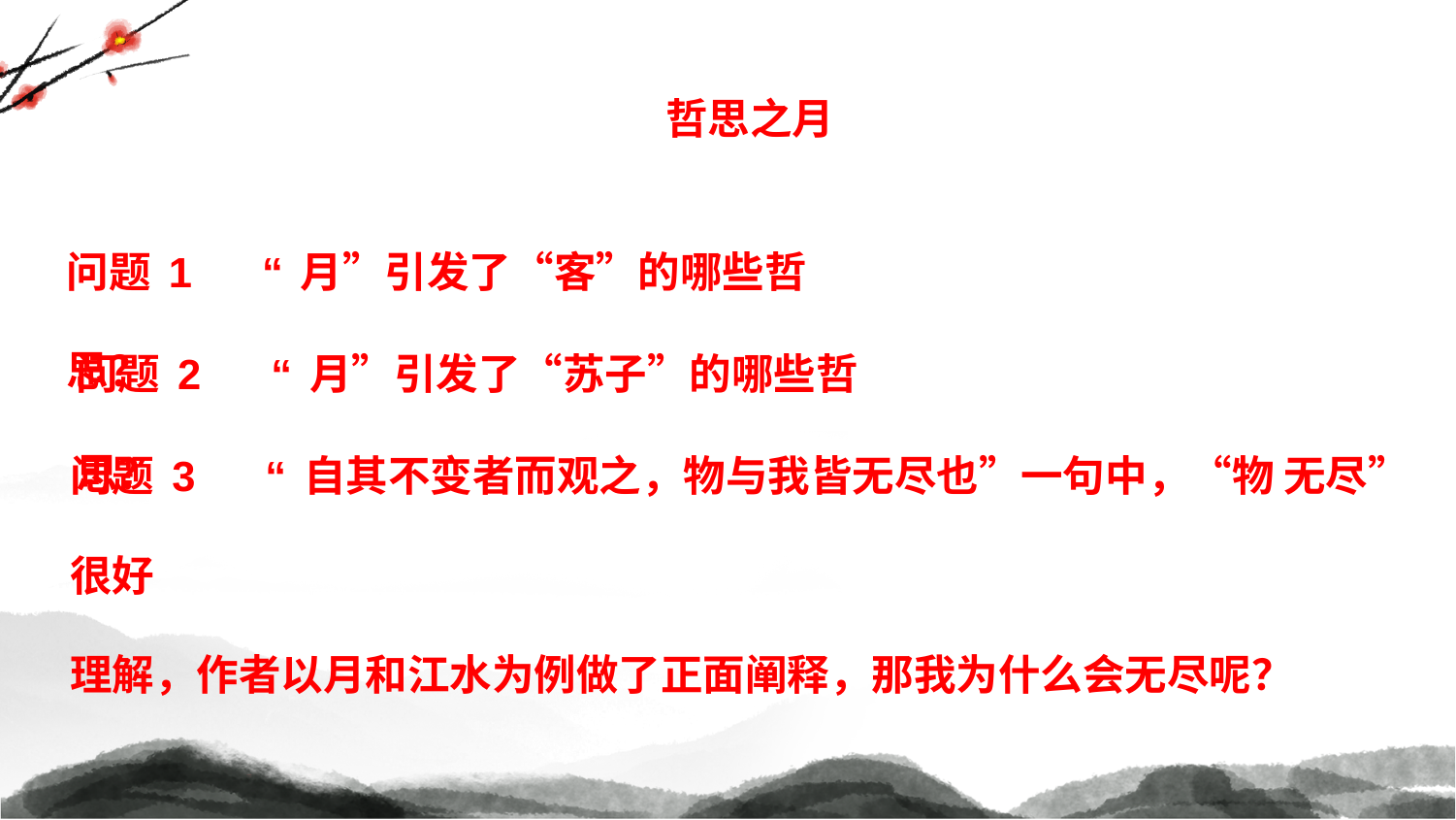

哲思之月
问题1      “月”引发了“客”的哪些哲思？
问题2      “月”引发了“苏子”的哪些哲思？
问题3      “自其不变者而观之，物与我皆无尽也”一句中，“物 无尽”很好
理解，作者以月和江水为例做了正面阐释，那我为什么会无尽呢？